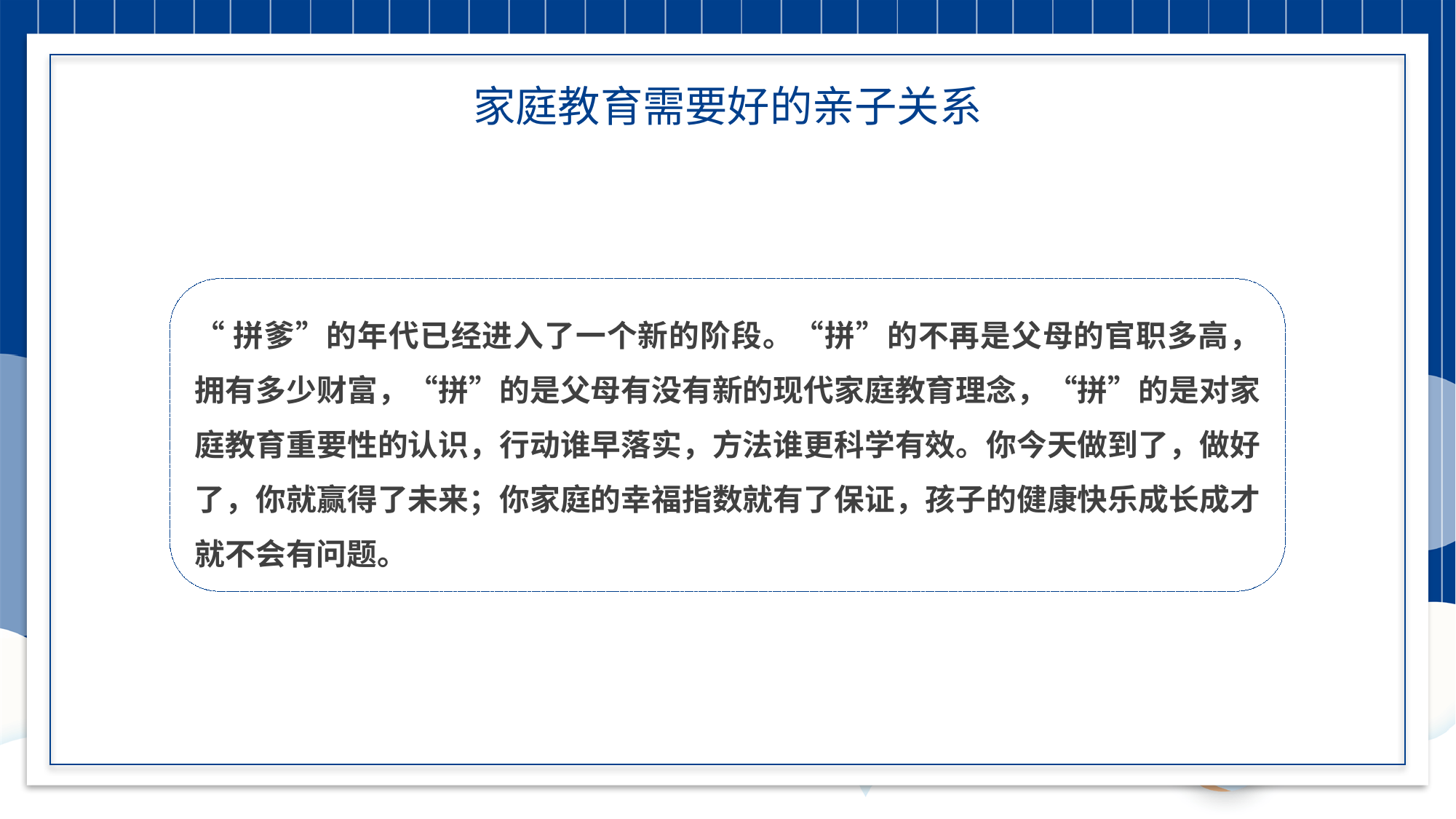

家庭教育需要好的亲子关系
“拼爹”的年代已经进入了一个新的阶段。“拼”的不再是父母的官职多高，拥有多少财富，“拼”的是父母有没有新的现代家庭教育理念，“拼”的是对家庭教育重要性的认识，行动谁早落实，方法谁更科学有效。你今天做到了，做好了，你就赢得了未来；你家庭的幸福指数就有了保证，孩子的健康快乐成长成才就不会有问题。